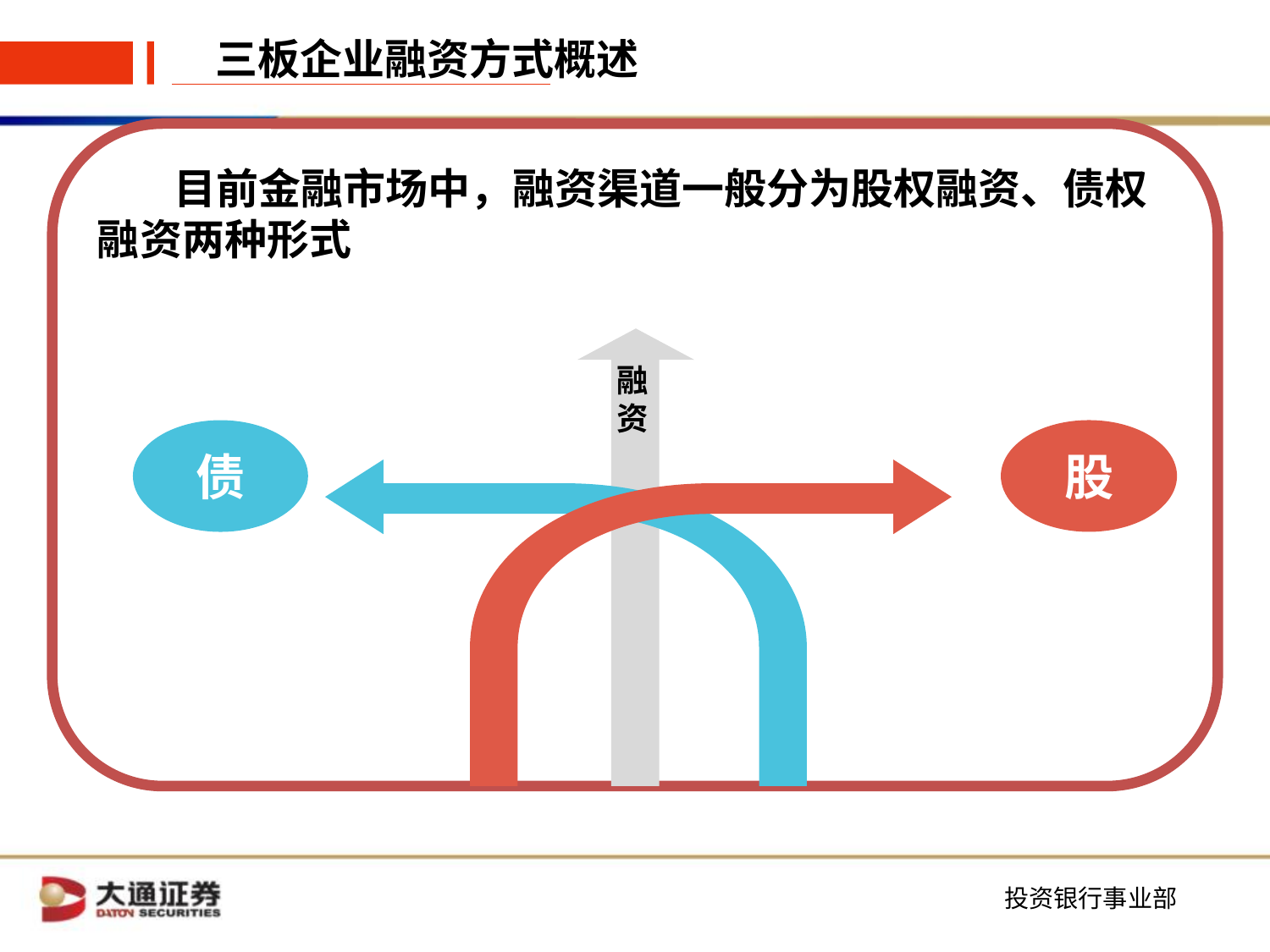

三板企业融资方式概述

       目前金融市场中，融资渠道一般分为股权融资、债权融资两种形式

融资
股
债